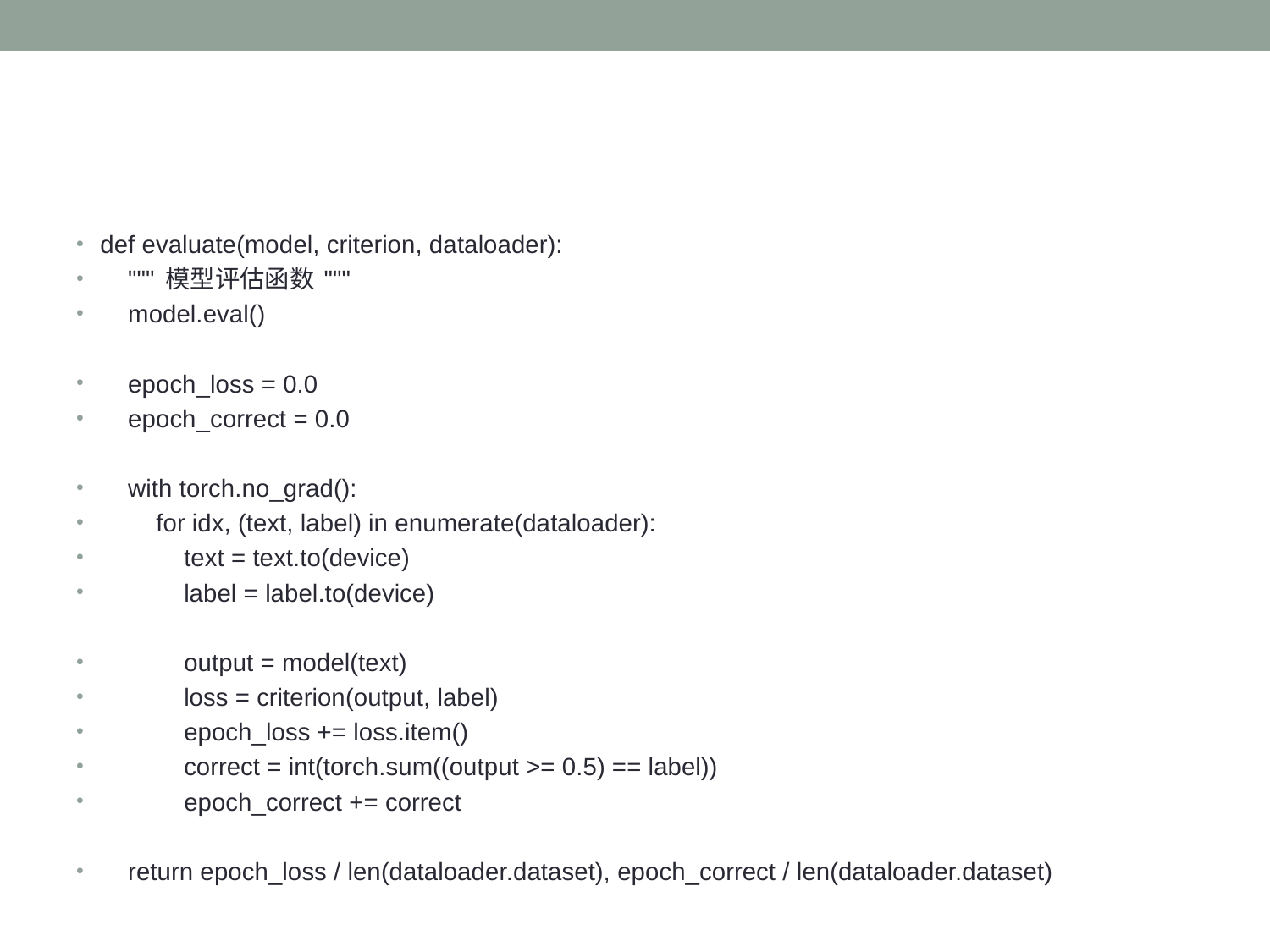

#
def evaluate(model, criterion, dataloader):
    """ 模型评估函数 """
    model.eval()

    epoch_loss = 0.0
    epoch_correct = 0.0

    with torch.no_grad():
        for idx, (text, label) in enumerate(dataloader):
            text = text.to(device)
            label = label.to(device)

            output = model(text)
            loss = criterion(output, label)
            epoch_loss += loss.item()
            correct = int(torch.sum((output >= 0.5) == label))
            epoch_correct += correct

    return epoch_loss / len(dataloader.dataset), epoch_correct / len(dataloader.dataset)